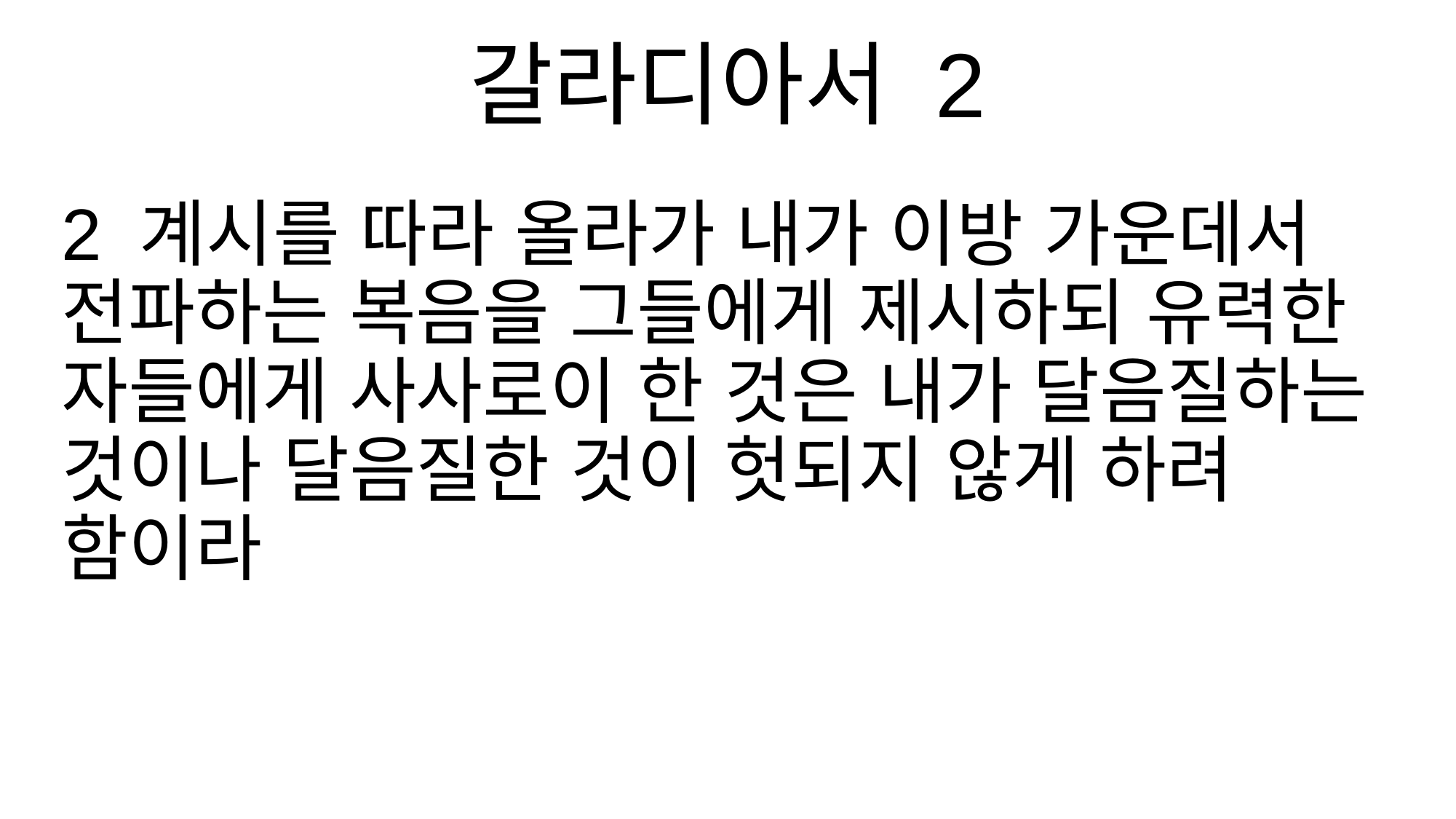

갈라디아서 2
2 계시를 따라 올라가 내가 이방 가운데서 전파하는 복음을 그들에게 제시하되 유력한 자들에게 사사로이 한 것은 내가 달음질하는 것이나 달음질한 것이 헛되지 않게 하려 함이라